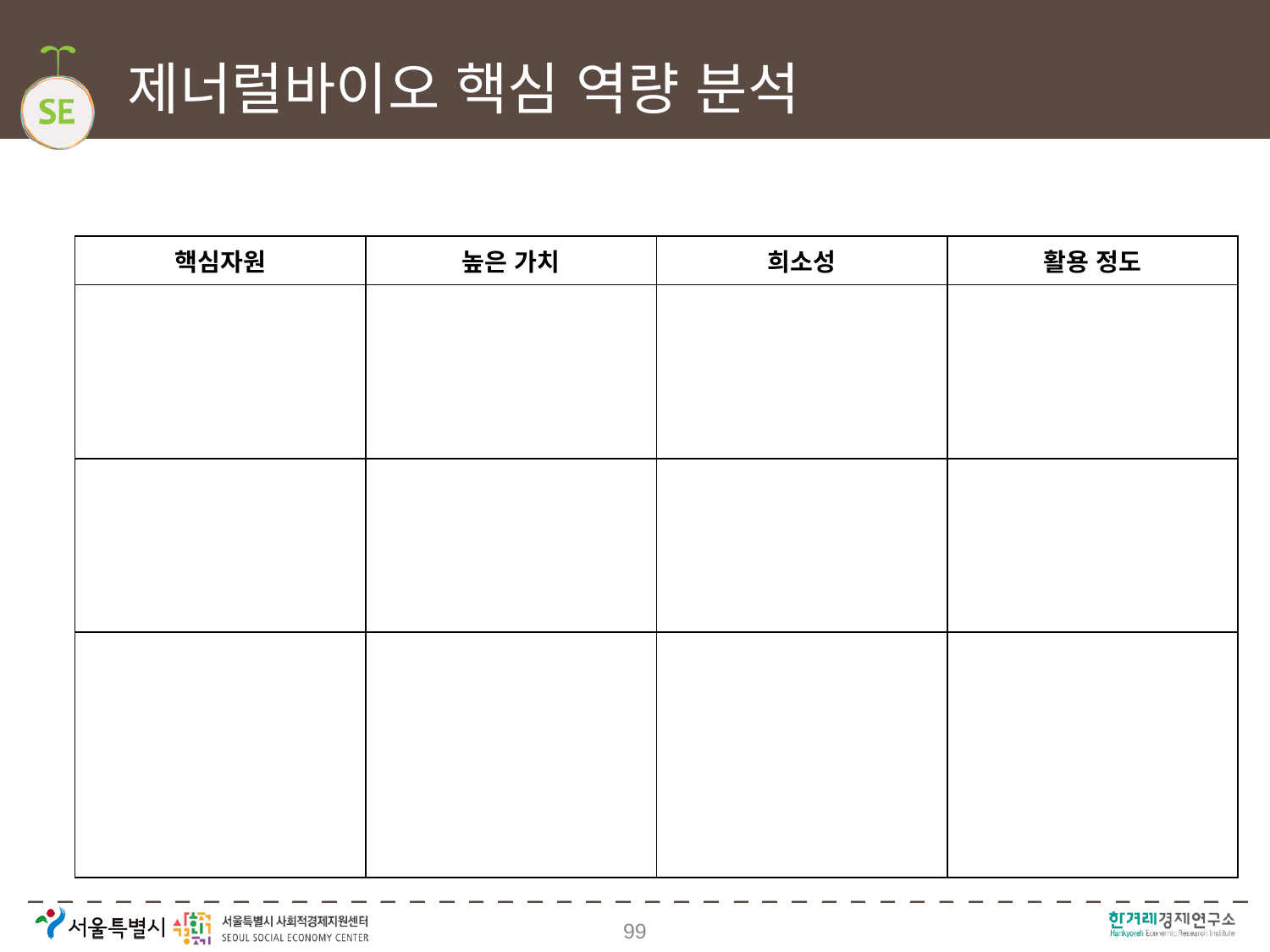

# 제너럴바이오 핵심 역량 분석
| 핵심자원 | 높은 가치 | 희소성 | 활용 정도 |
| --- | --- | --- | --- |
|  |  |  |  |
|  |  |  |  |
|  |  |  |  |
99